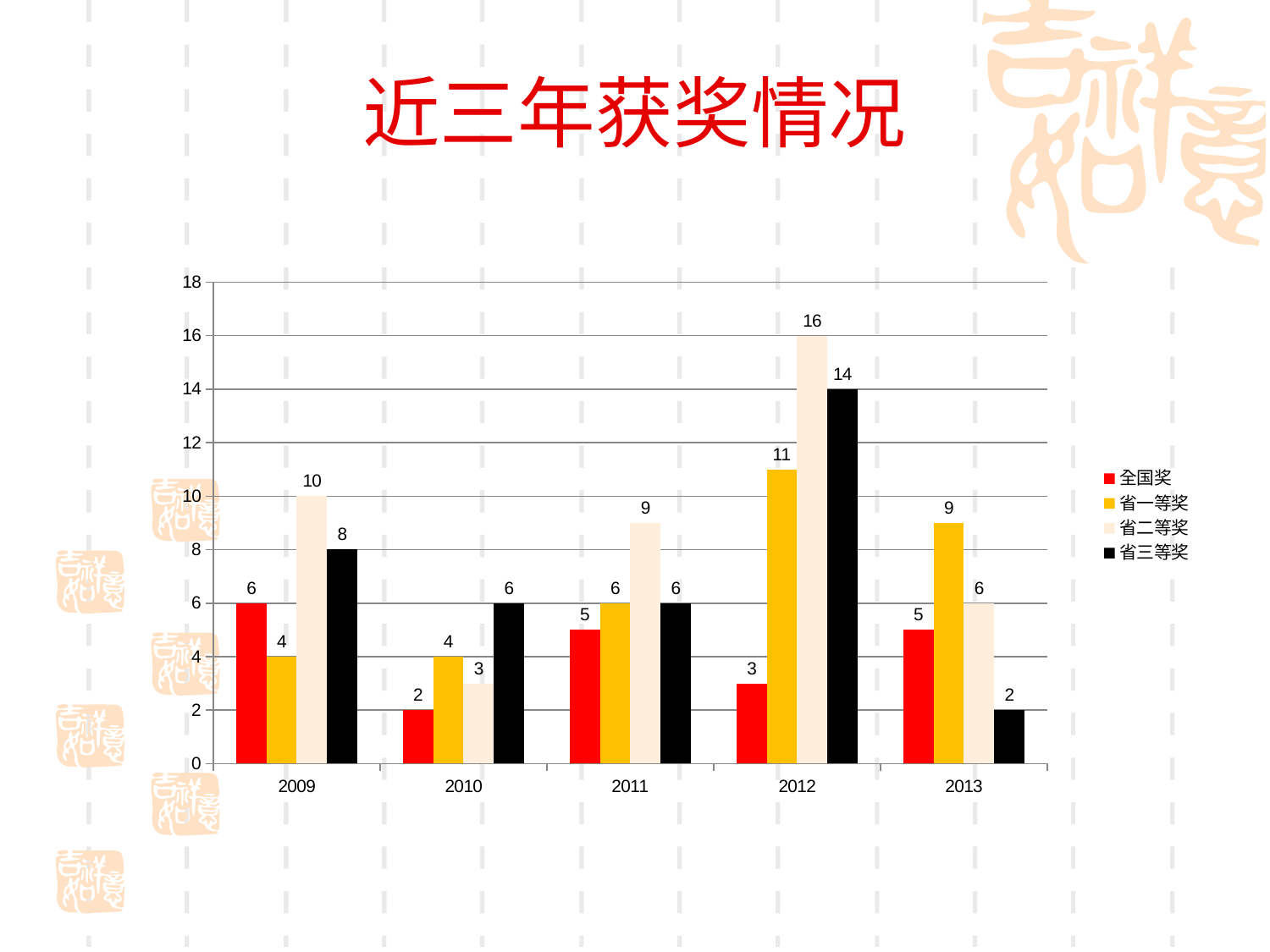

# 近三年获奖情况

### Chart

| Category |  |  |  |  |
|---|---|---|---|---|
| 2009 | 6.0 | 4.0 | 10.0 | 8.0 |
| 2010 | 2.0 | 4.0 | 3.0 | 6.0 |
| 2011 | 5.0 | 6.0 | 9.0 | 6.0 |
| 2012 | 3.0 | 11.0 | 16.0 | 14.0 |
| 2013 | 5.0 | 9.0 | 6.0 | 2.0 |